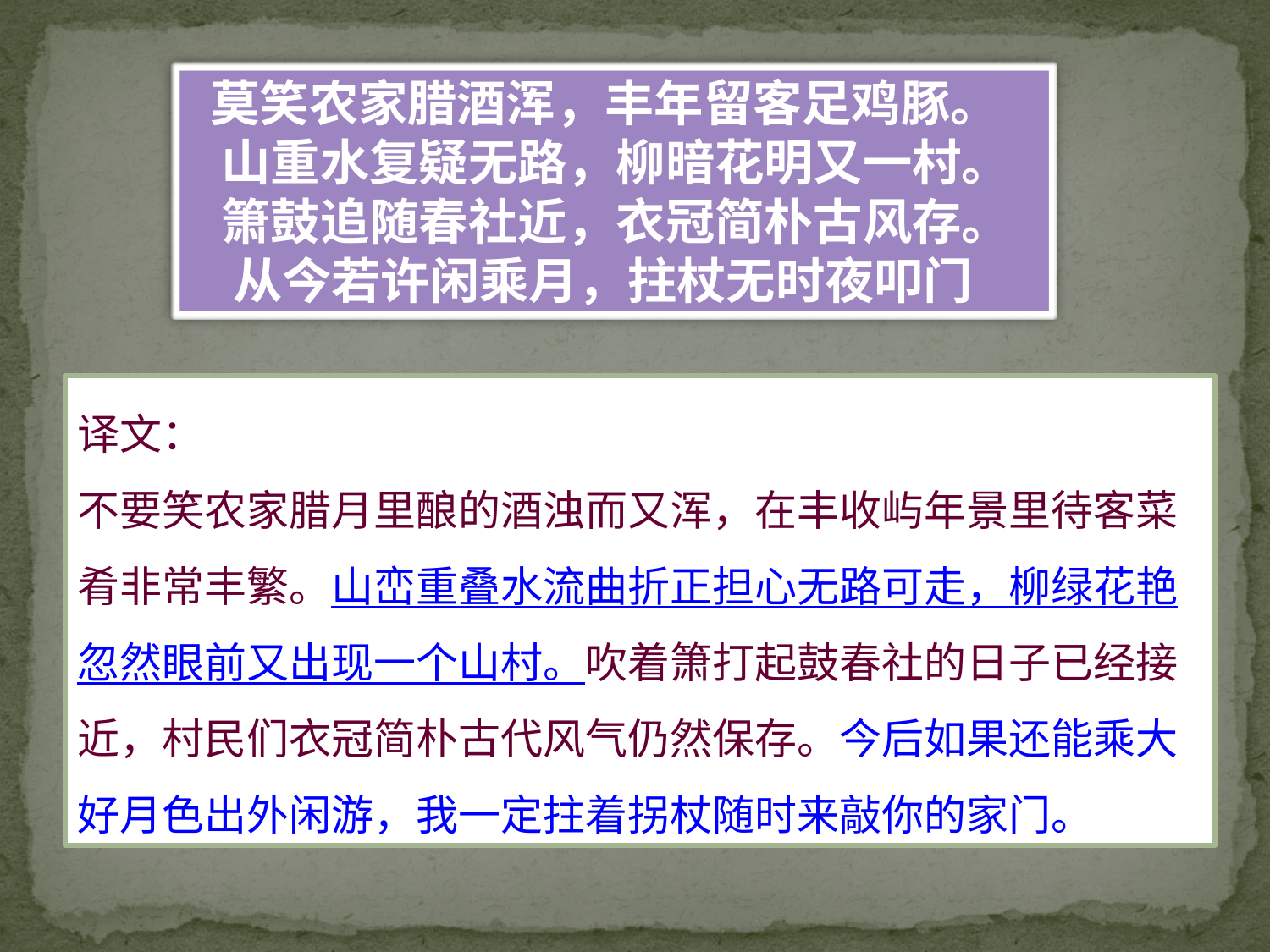

莫笑农家腊酒浑，丰年留客足鸡豚。
  山重水复疑无路，柳暗花明又一村。
  箫鼓追随春社近，衣冠简朴古风存。
   从今若许闲乘月，拄杖无时夜叩门
译文：
不要笑农家腊月里酿的酒浊而又浑，在丰收屿年景里待客菜肴非常丰繁。山峦重叠水流曲折正担心无路可走，柳绿花艳忽然眼前又出现一个山村。吹着箫打起鼓春社的日子已经接近，村民们衣冠简朴古代风气仍然保存。今后如果还能乘大好月色出外闲游，我一定拄着拐杖随时来敲你的家门。